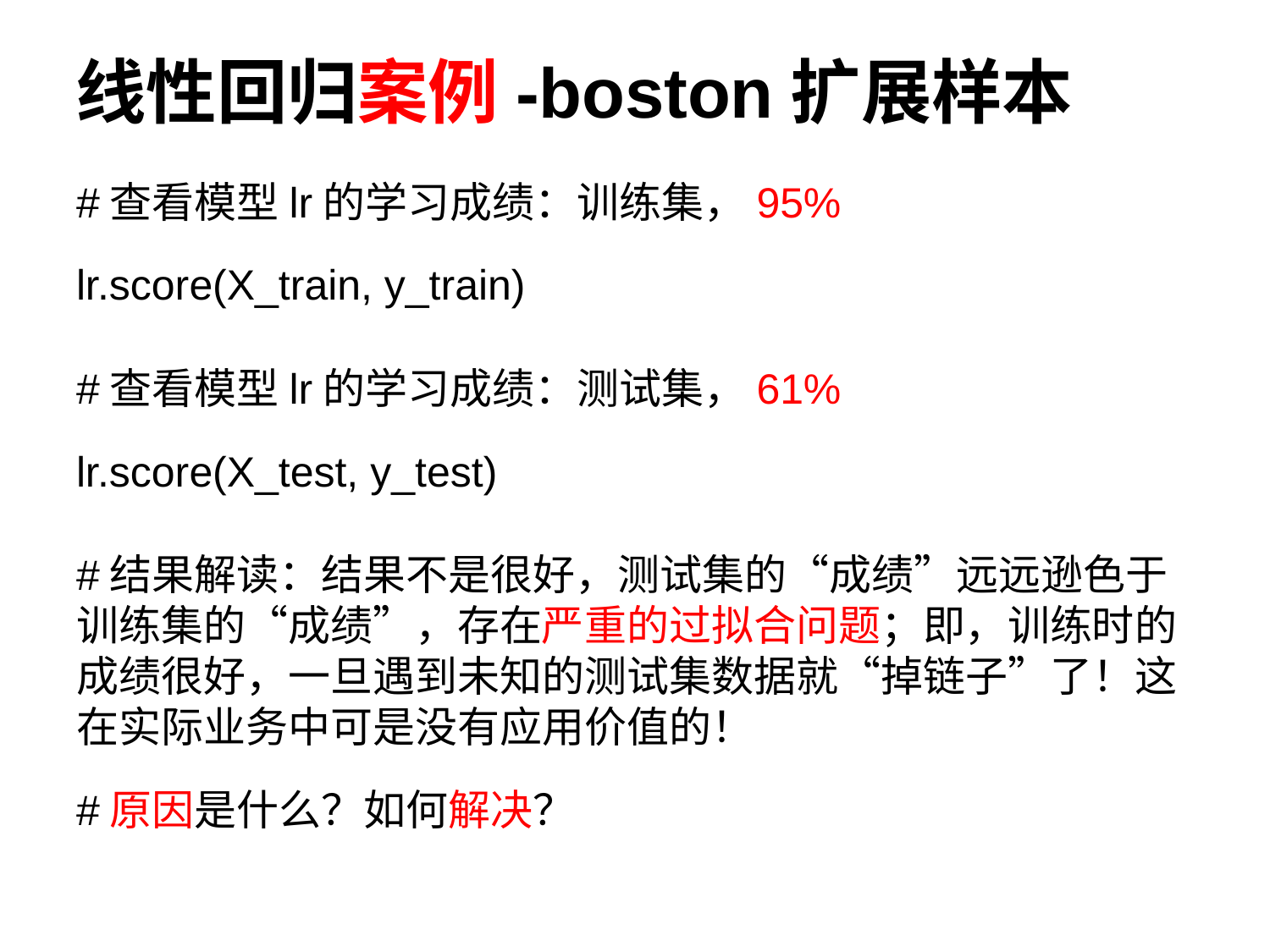

# 线性回归案例-boston扩展样本
#查看模型lr的学习成绩：训练集，95%
lr.score(X_train, y_train)
#查看模型lr的学习成绩：测试集，61%
lr.score(X_test, y_test)
#结果解读：结果不是很好，测试集的“成绩”远远逊色于训练集的“成绩”，存在严重的过拟合问题；即，训练时的成绩很好，一旦遇到未知的测试集数据就“掉链子”了！这在实际业务中可是没有应用价值的！
#原因是什么？如何解决？